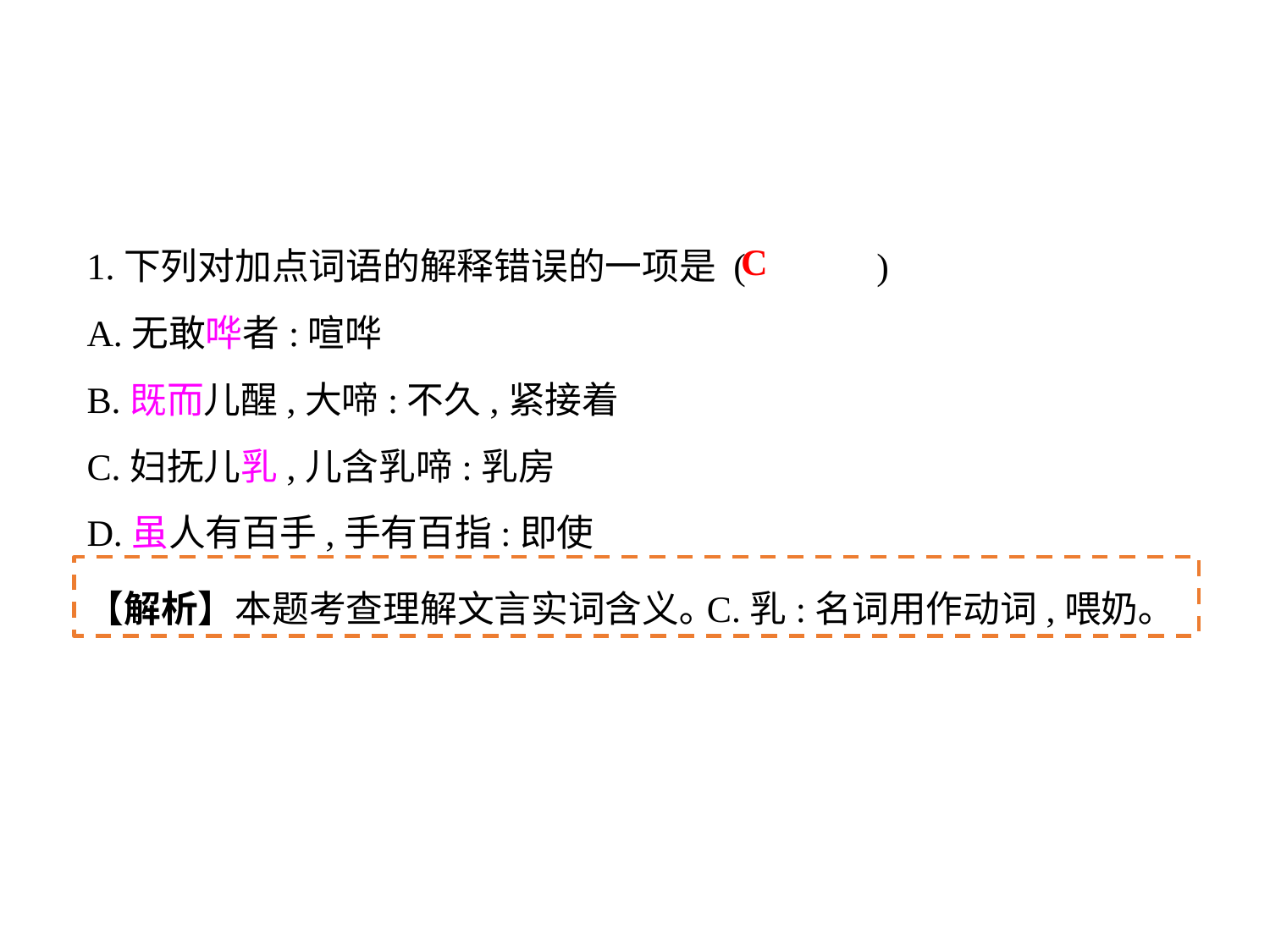

1.下列对加点词语的解释错误的一项是 (	   )
A.无敢哗者:喧哗
B.既而儿醒,大啼:不久,紧接着
C.妇抚儿乳,儿含乳啼:乳房
D.虽人有百手,手有百指:即使
C
【解析】本题考查理解文言实词含义｡C.乳:名词用作动词,喂奶｡